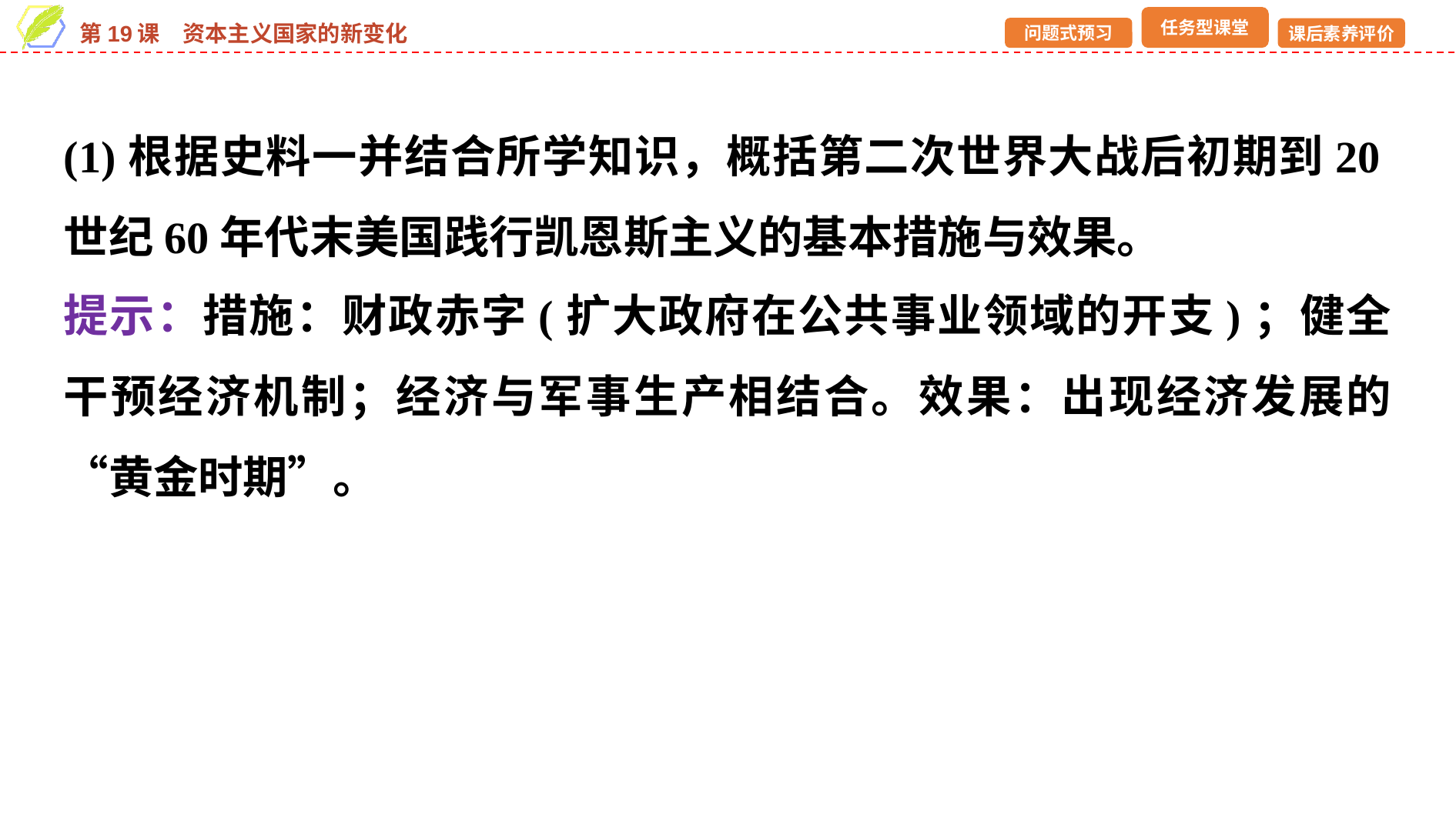

(1)根据史料一并结合所学知识，概括第二次世界大战后初期到20世纪60年代末美国践行凯恩斯主义的基本措施与效果。
提示：措施：财政赤字(扩大政府在公共事业领域的开支)；健全干预经济机制；经济与军事生产相结合。效果：出现经济发展的“黄金时期”。